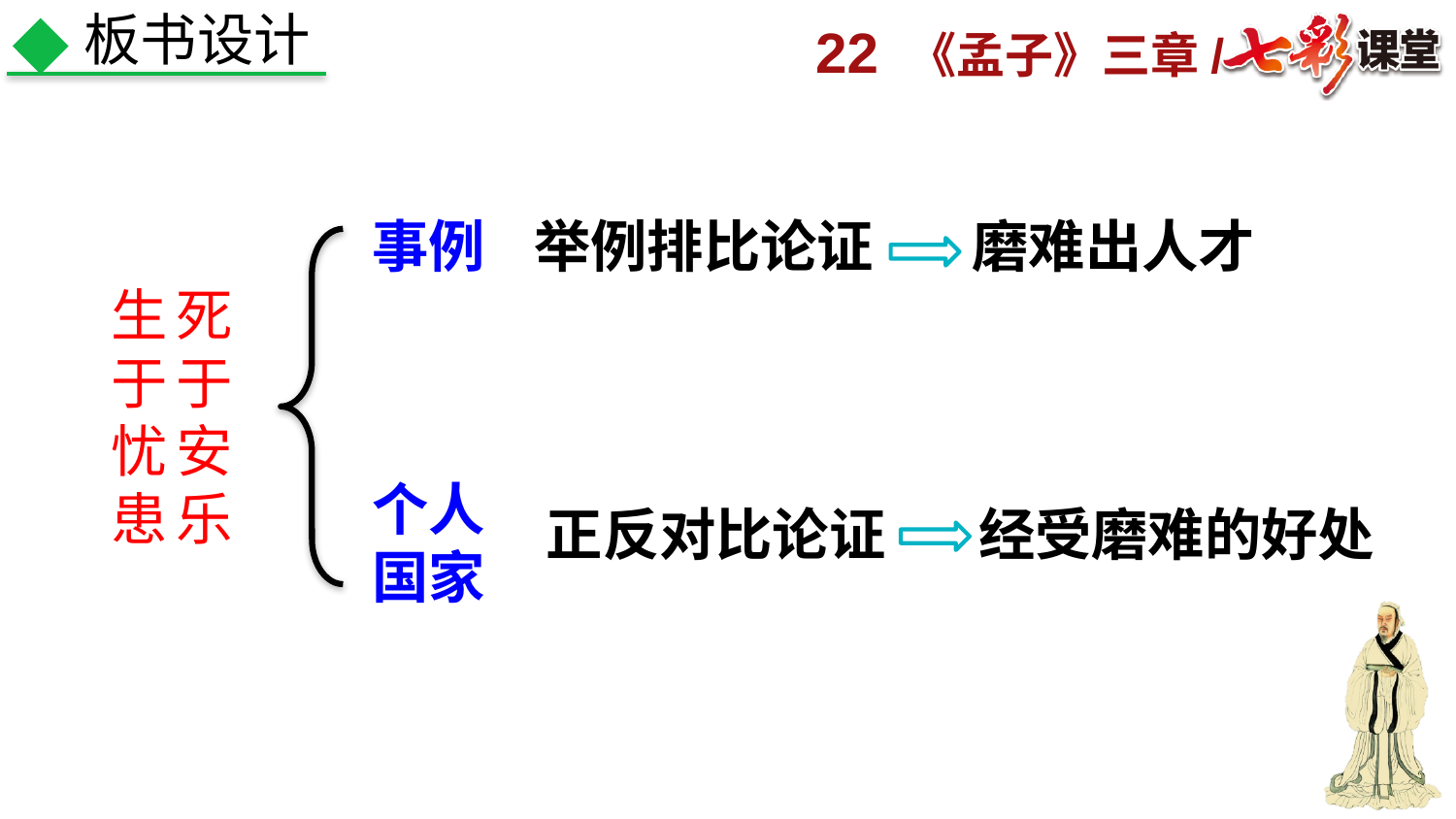

板书设计

事例
举例排比论证
磨难出人才

生于忧患
死于安乐
个人
国家
正反对比论证
经受磨难的好处